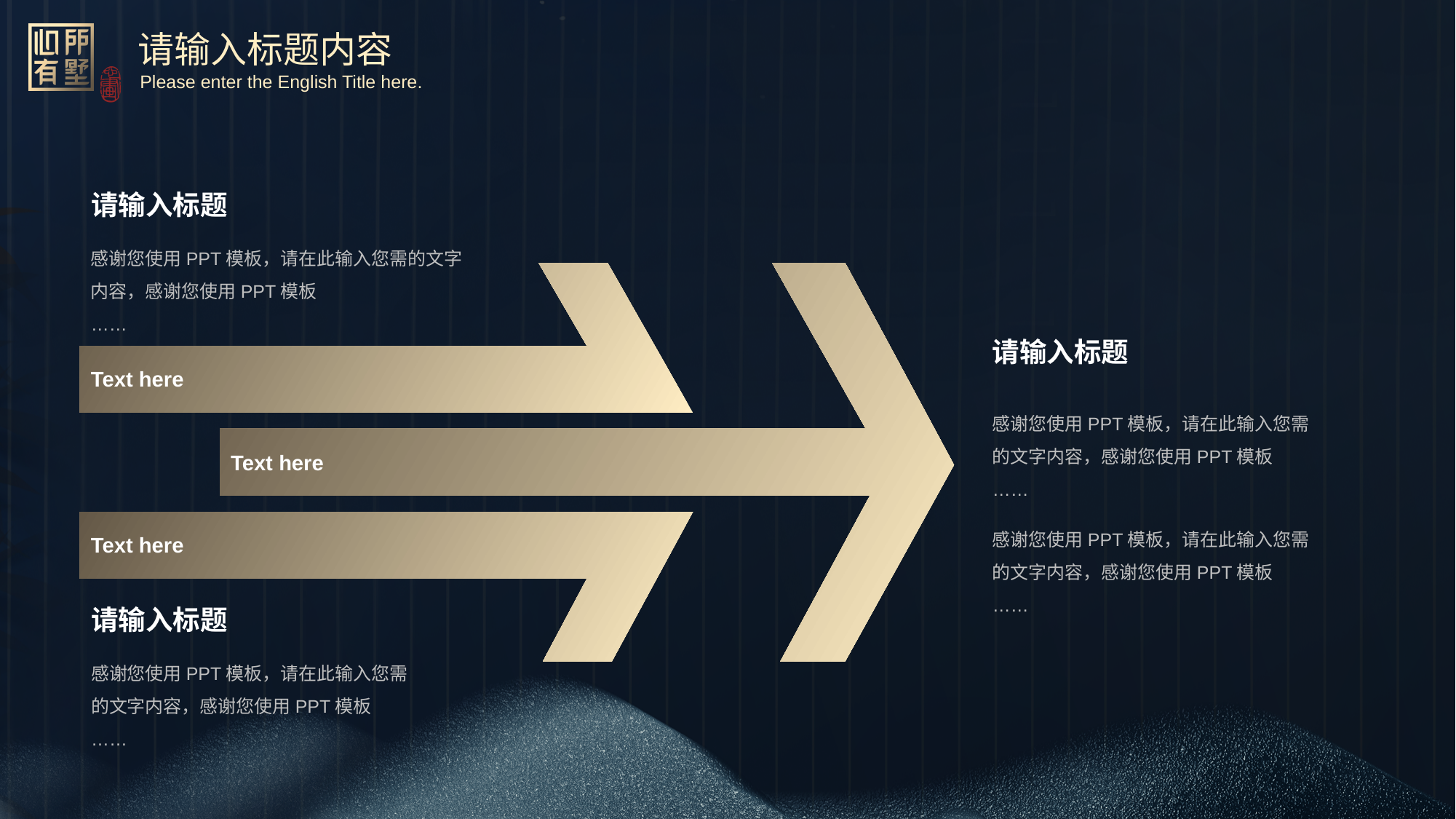

请输入标题
感谢您使用PPT模板，请在此输入您需的文字内容，感谢您使用PPT模板
……

请输入标题
Text here
感谢您使用PPT模板，请在此输入您需的文字内容，感谢您使用PPT模板
……
Text here

感谢您使用PPT模板，请在此输入您需的文字内容，感谢您使用PPT模板
……
Text here
请输入标题
感谢您使用PPT模板，请在此输入您需的文字内容，感谢您使用PPT模板
……